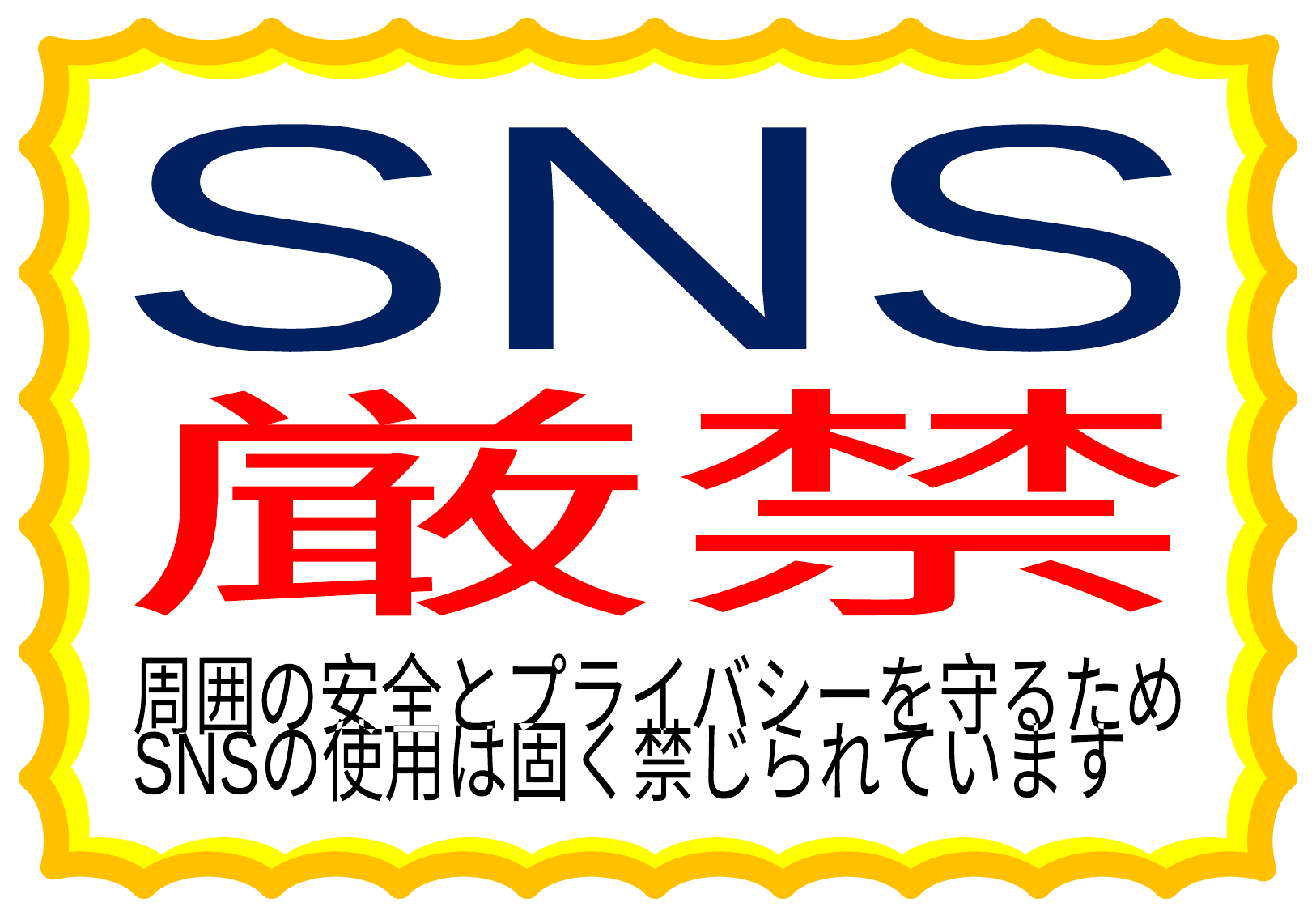

SNS
厳禁
周囲の安全とプライバシーを守るため
SNSの使用は固く禁じられています